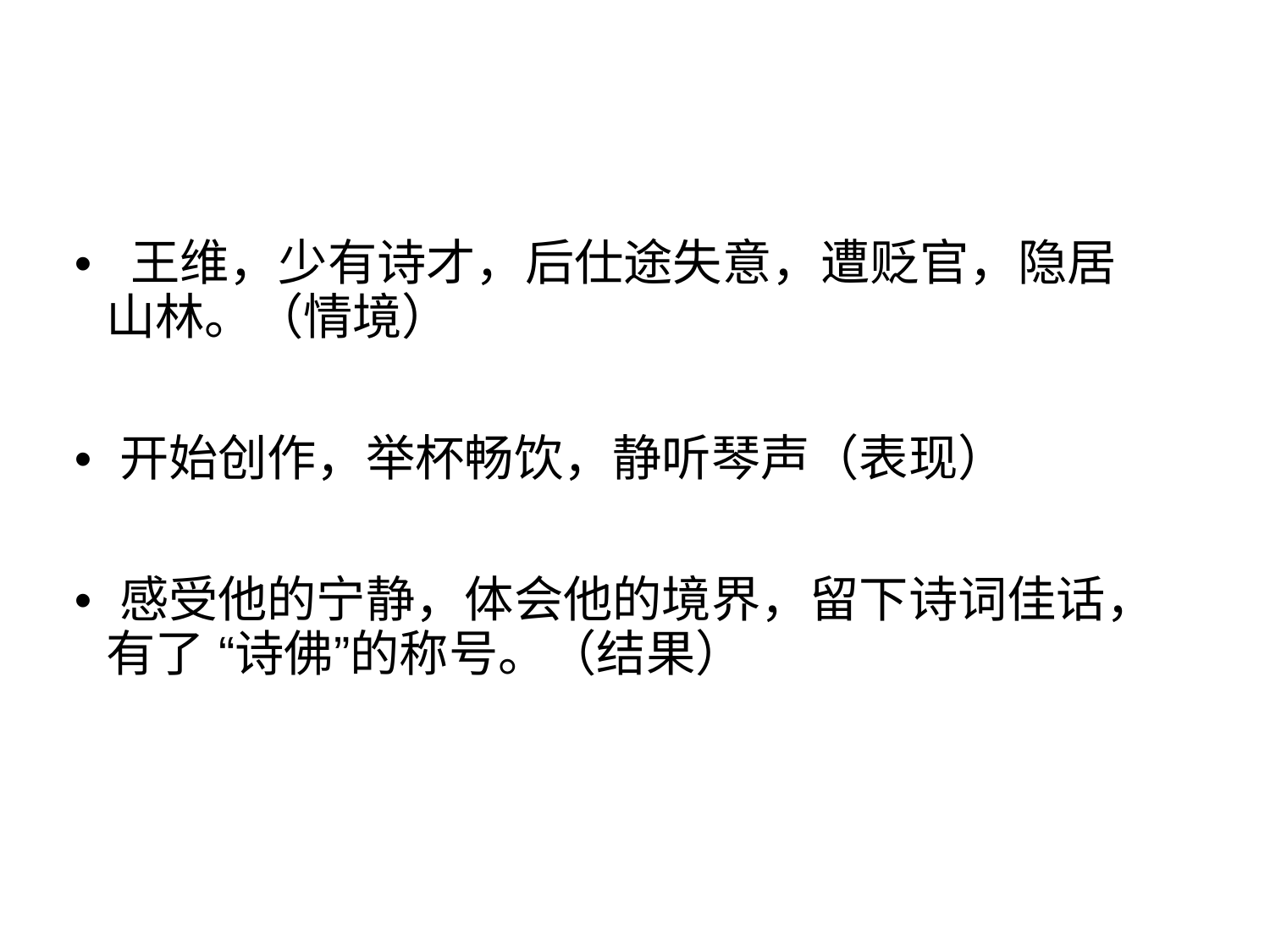

• 王维，少有诗才，后仕途失意，遭贬官，隐居
山林。（情境）
• 开始创作，举杯畅饮，静听琴声（表现）
• 感受他的宁静，体会他的境界，留下诗词佳话，
有了 “诗佛”的称号。（结果）